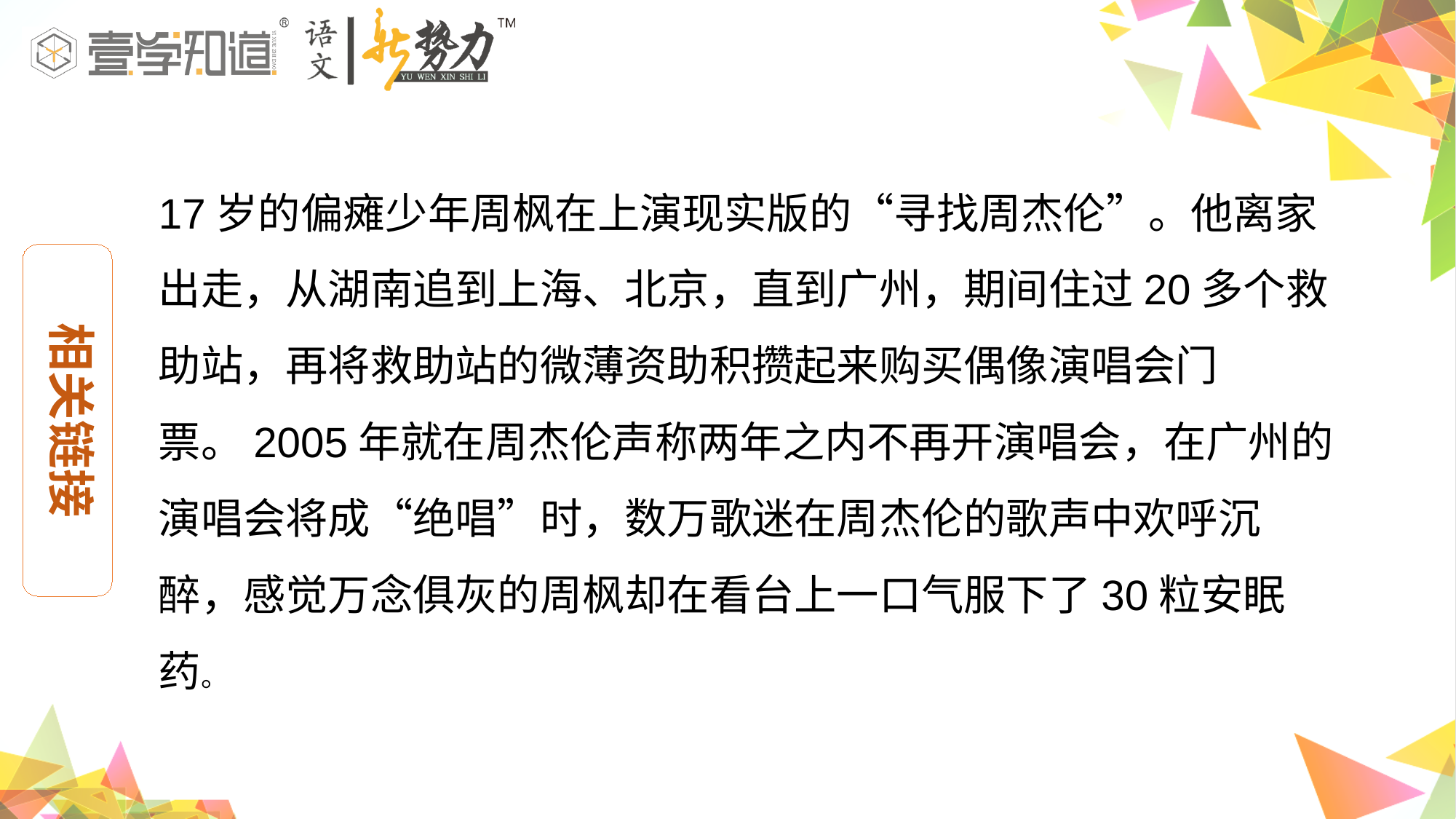

17岁的偏瘫少年周枫在上演现实版的“寻找周杰伦”。他离家出走，从湖南追到上海、北京，直到广州，期间住过20多个救助站，再将救助站的微薄资助积攒起来购买偶像演唱会门票。2005年就在周杰伦声称两年之内不再开演唱会，在广州的演唱会将成“绝唱”时，数万歌迷在周杰伦的歌声中欢呼沉醉，感觉万念俱灰的周枫却在看台上一口气服下了30粒安眠药。
相关链接